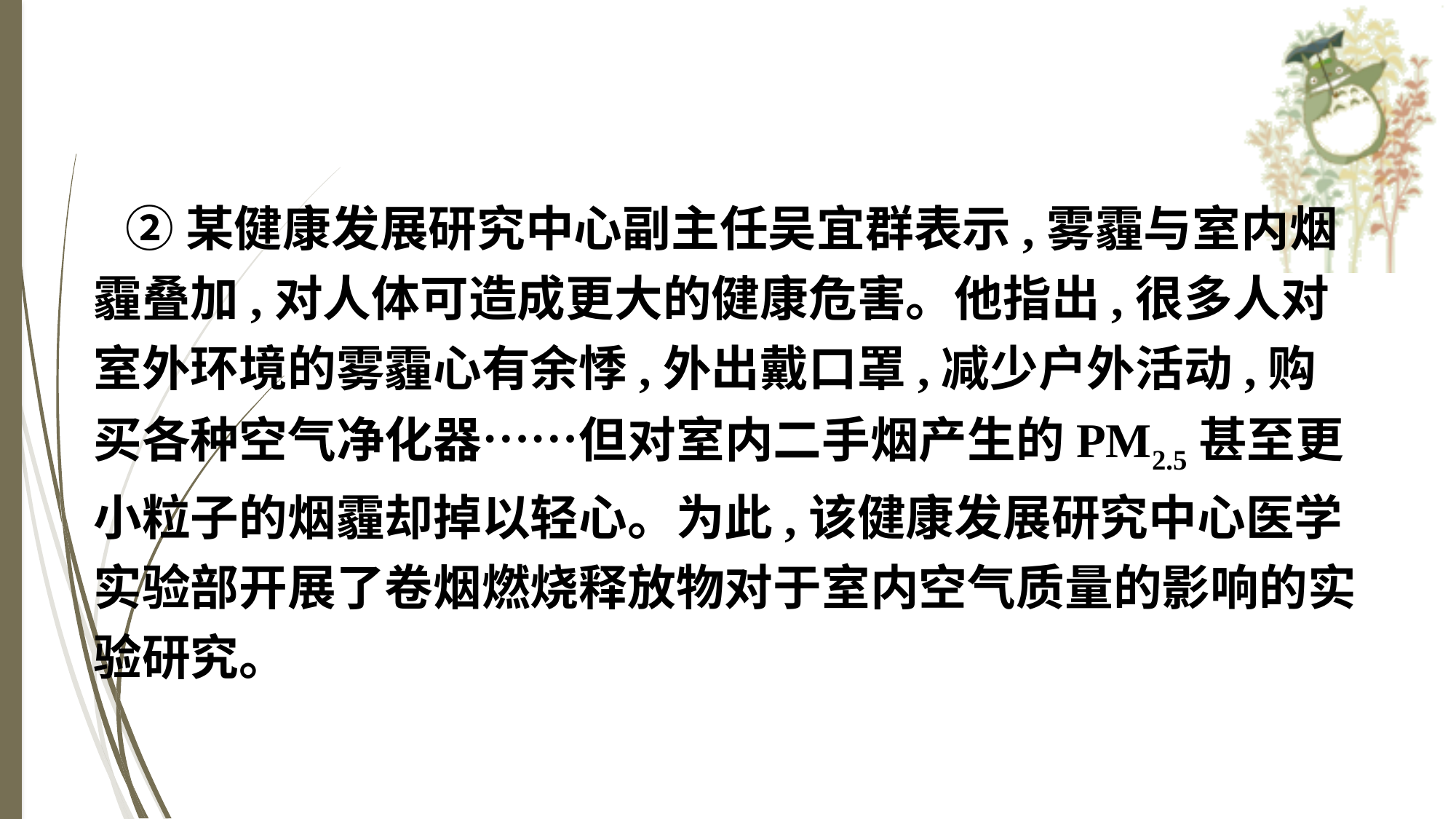

②某健康发展研究中心副主任吴宜群表示,雾霾与室内烟霾叠加,对人体可造成更大的健康危害。他指出,很多人对室外环境的雾霾心有余悸,外出戴口罩,减少户外活动,购买各种空气净化器……但对室内二手烟产生的PM2.5甚至更小粒子的烟霾却掉以轻心。为此,该健康发展研究中心医学实验部开展了卷烟燃烧释放物对于室内空气质量的影响的实验研究。